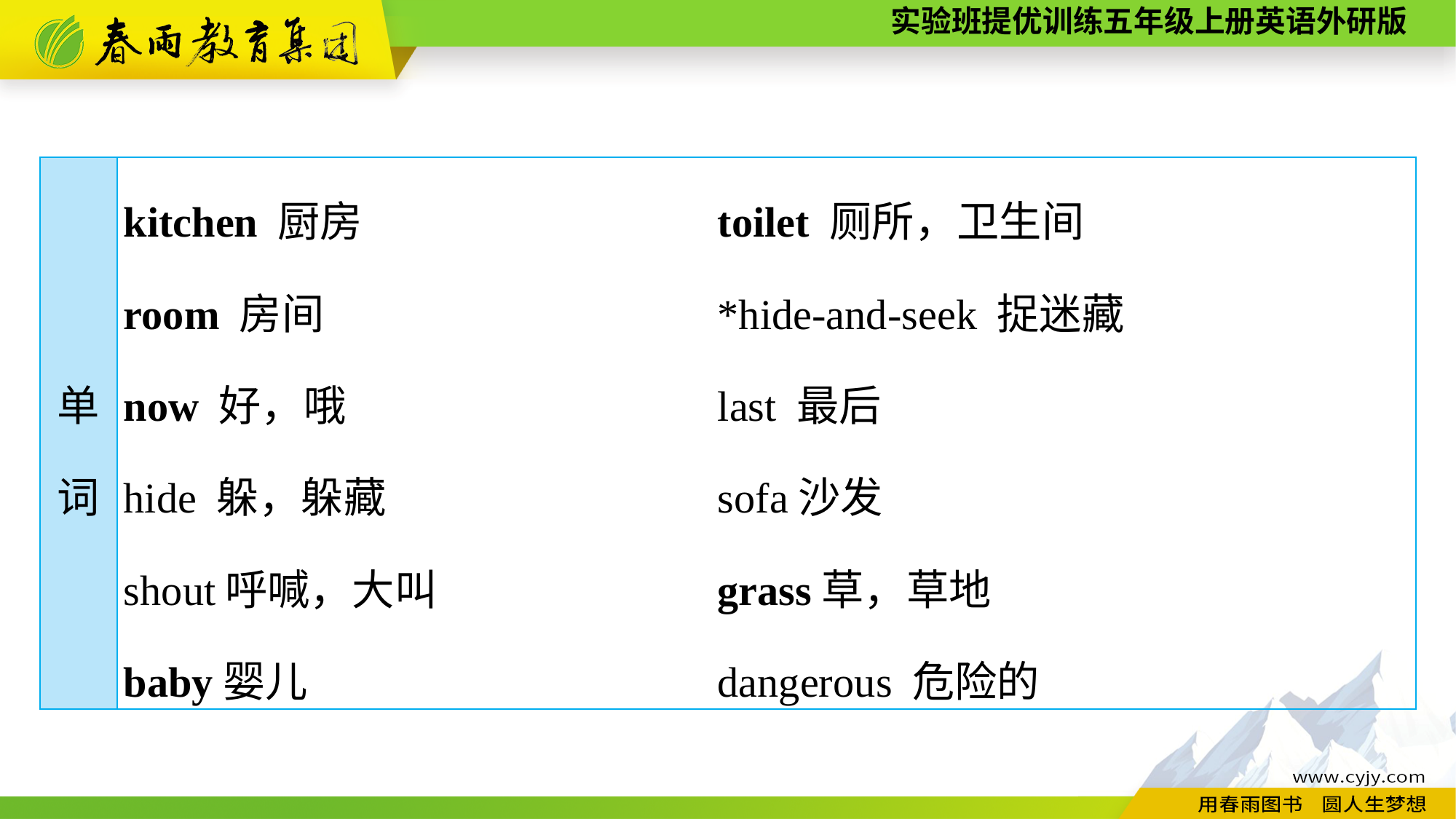

| 单 词 | kitchen 厨房 toilet 厕所，卫生间　　　 room 房间 \*hide-and-seek 捉迷藏 now 好，哦 last 最后 hide 躲，躲藏 sofa沙发 shout呼喊，大叫 grass草，草地 baby婴儿 dangerous 危险的 |
| --- | --- |